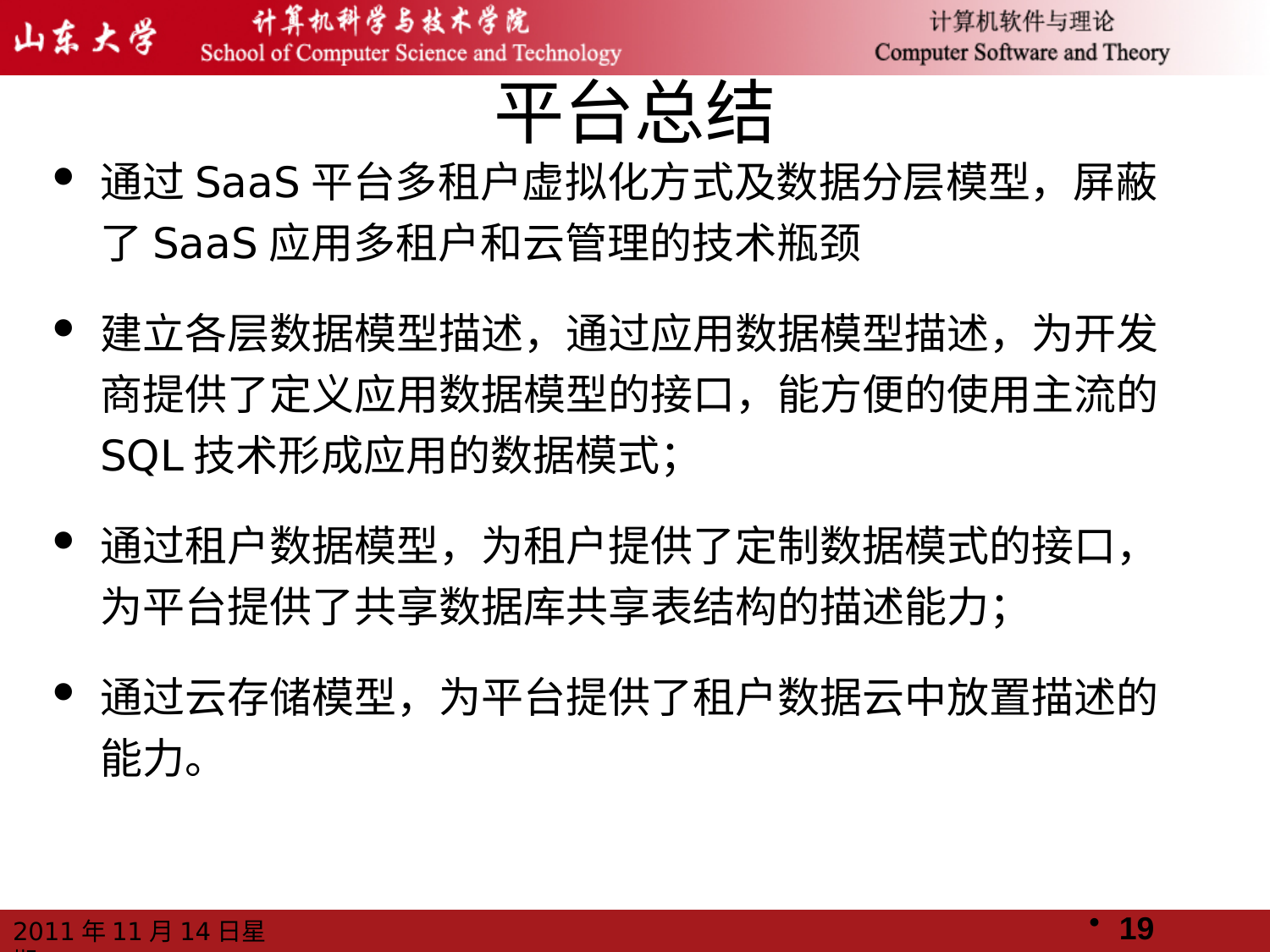

# 平台总结
通过SaaS平台多租户虚拟化方式及数据分层模型，屏蔽了SaaS应用多租户和云管理的技术瓶颈
建立各层数据模型描述，通过应用数据模型描述，为开发商提供了定义应用数据模型的接口，能方便的使用主流的SQL技术形成应用的数据模式；
通过租户数据模型，为租户提供了定制数据模式的接口，为平台提供了共享数据库共享表结构的描述能力；
通过云存储模型，为平台提供了租户数据云中放置描述的能力。
19
2011年11月14日星期一